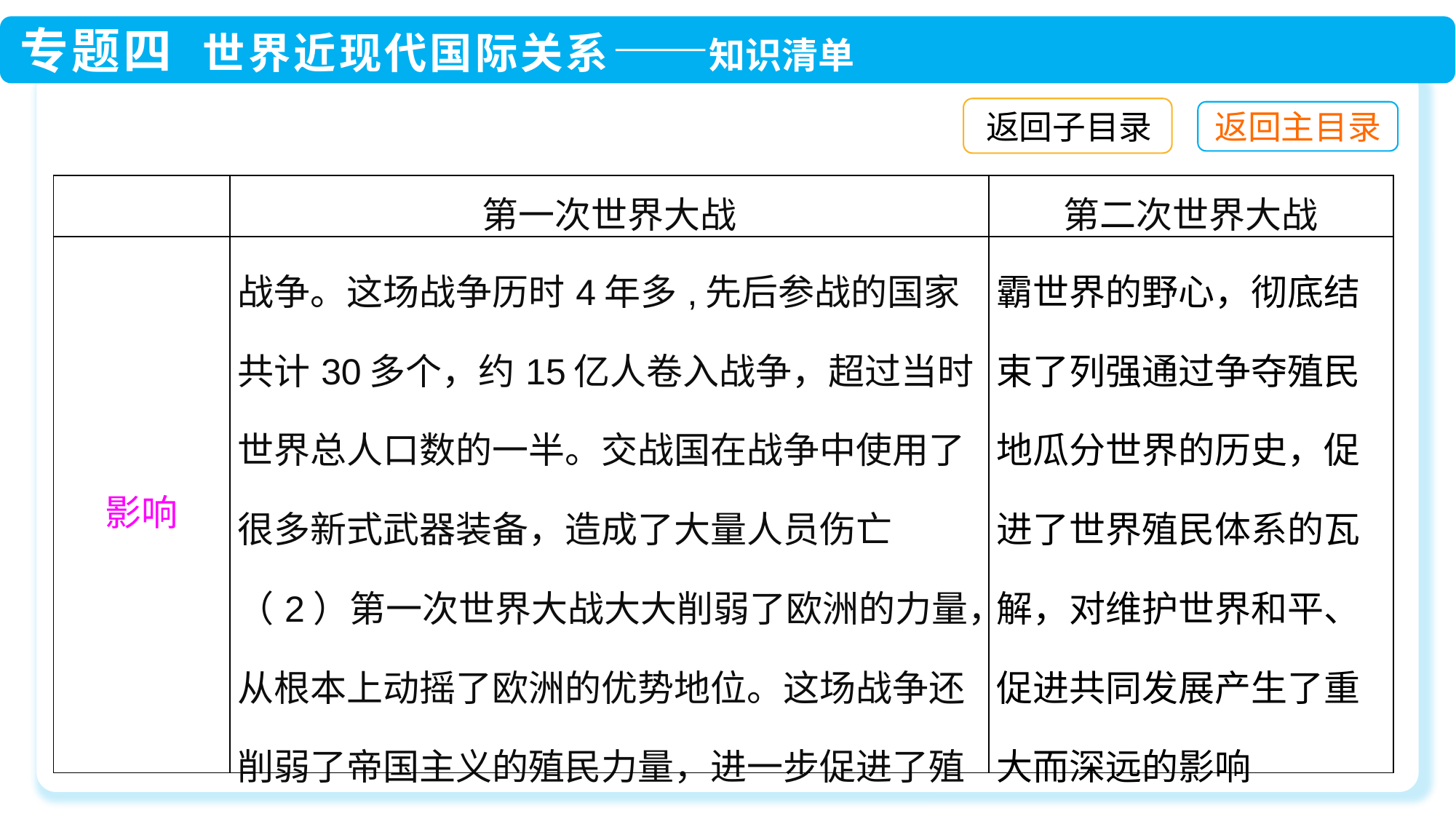

返回子目录
|  | 第一次世界大战 | 第二次世界大战 |
| --- | --- | --- |
| 影响 | 战争。这场战争历时4年多,先后参战的国家共计30多个，约15亿人卷入战争，超过当时世界总人口数的一半。交战国在战争中使用了很多新式武器装备，造成了大量人员伤亡 （2）第一次世界大战大大削弱了欧洲的力量，从根本上动摇了欧洲的优势地位。这场战争还削弱了帝国主义的殖民力量，进一步促进了殖民地半殖民地国家的民族觉醒 | 霸世界的野心，彻底结束了列强通过争夺殖民地瓜分世界的历史，促进了世界殖民体系的瓦解，对维护世界和平、促进共同发展产生了重大而深远的影响 |